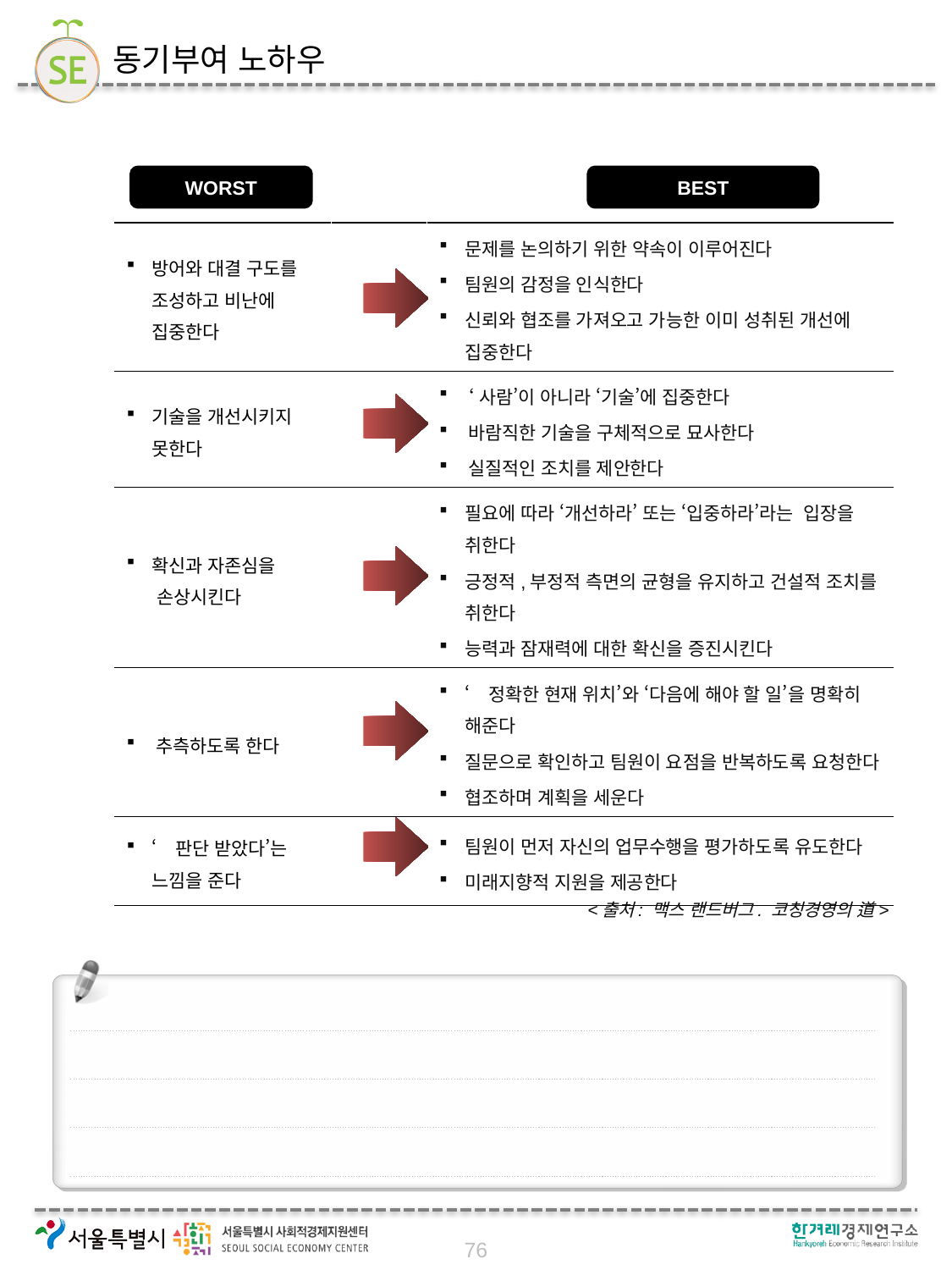

# 동기부여 노하우
WORST
BEST
| 방어와 대결 구도를 조성하고 비난에 집중한다 |  | 문제를 논의하기 위한 약속이 이루어진다 팀원의 감정을 인식한다 신뢰와 협조를 가져오고 가능한 이미 성취된 개선에 집중한다 |
| --- | --- | --- |
| 기술을 개선시키지 못한다 |  | ‘사람’이 아니라 ‘기술’에 집중한다 바람직한 기술을 구체적으로 묘사한다 실질적인 조치를 제안한다 |
| 확신과 자존심을 손상시킨다 |  | 필요에 따라 ‘개선하라’ 또는 ‘입중하라’라는 입장을 취한다 긍정적,부정적 측면의 균형을 유지하고 건설적 조치를 취한다 능력과 잠재력에 대한 확신을 증진시킨다 |
| 추측하도록 한다 |  | ‘정확한 현재 위치’와 ‘다음에 해야 할 일’을 명확히 해준다 질문으로 확인하고 팀원이 요점을 반복하도록 요청한다 협조하며 계획을 세운다 |
| ‘판단 받았다’는 느낌을 준다 |  | 팀원이 먼저 자신의 업무수행을 평가하도록 유도한다 미래지향적 지원을 제공한다 |

<출처: 맥스 랜드버그. 코칭경영의 道>
76